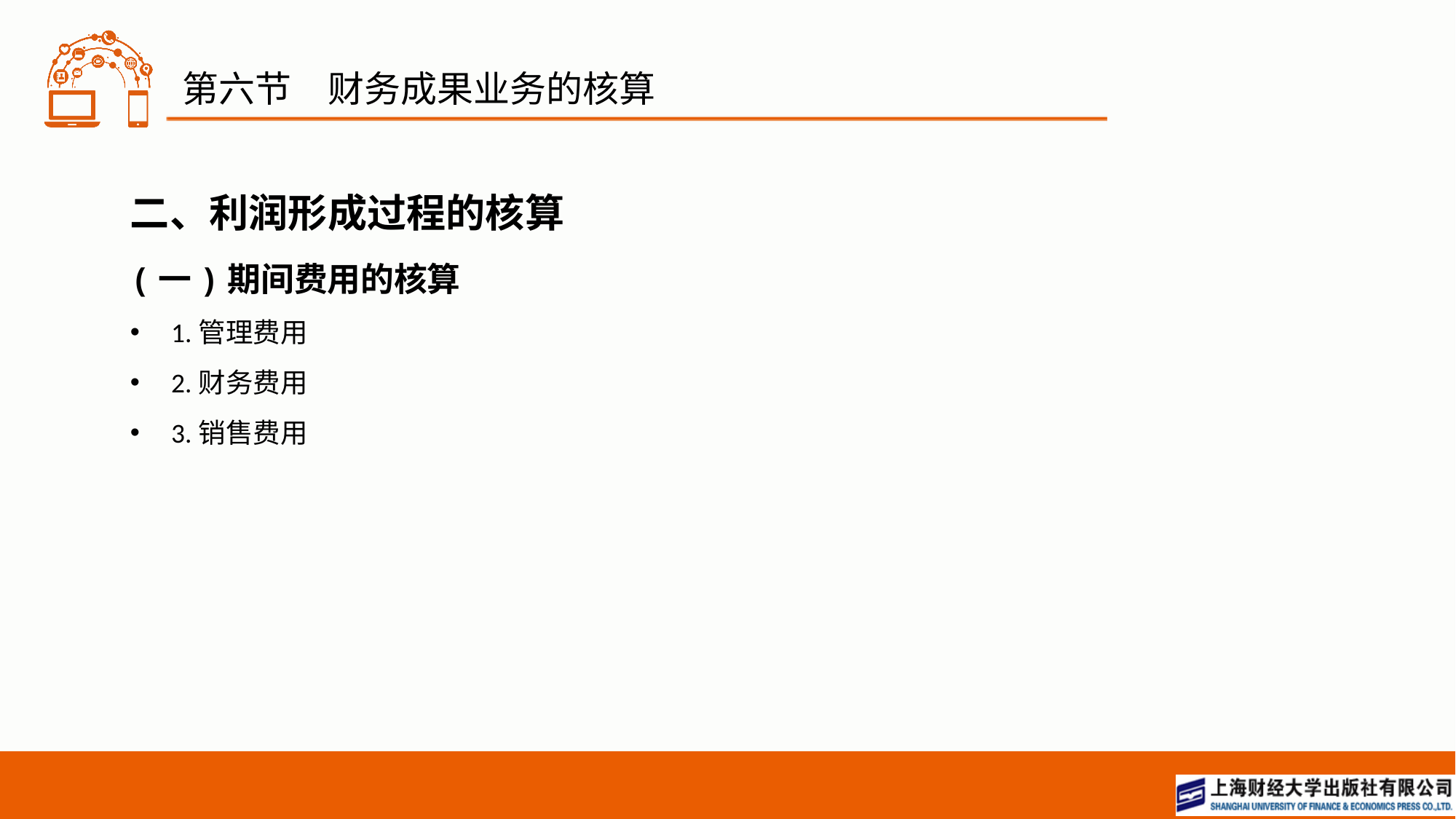

# 第六节　财务成果业务的核算
二、利润形成过程的核算
(一)期间费用的核算
1.管理费用
2.财务费用
3.销售费用